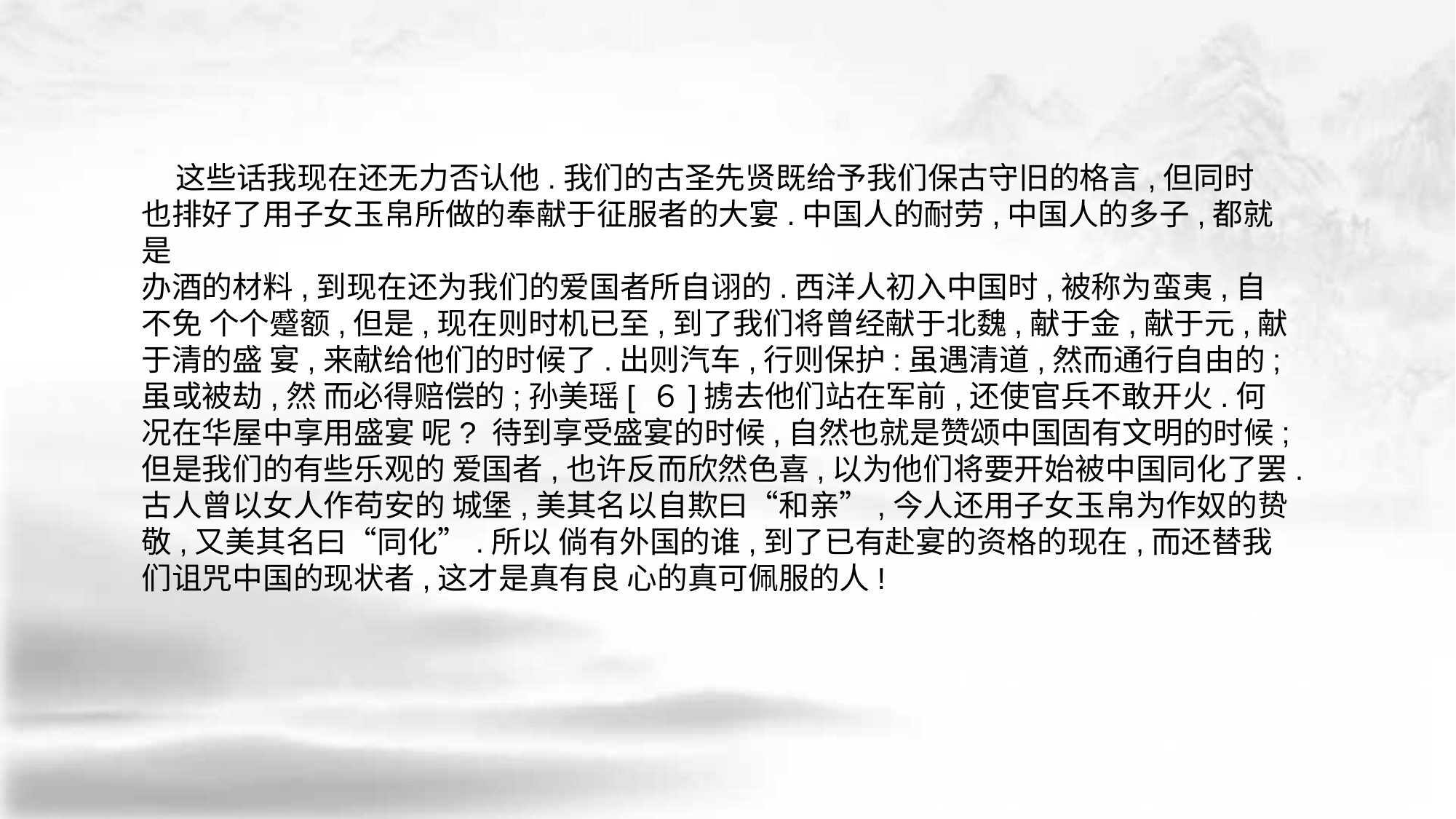

这些话我现在还无力否认他.我们的古圣先贤既给予我们保古守旧的格言,但同时 也排好了用子女玉帛所做的奉献于征服者的大宴.中国人的耐劳,中国人的多子,都就是
办酒的材料,到现在还为我们的爱国者所自诩的.西洋人初入中国时,被称为蛮夷,自不免 个个蹙额,但是,现在则时机已至,到了我们将曾经献于北魏,献于金,献于元,献于清的盛 宴,来献给他们的时候了.出则汽车,行则保护:虽遇清道,然而通行自由的;虽或被劫,然 而必得赔偿的;孙美瑶[ ６]掳去他们站在军前,还使官兵不敢开火.何况在华屋中享用盛宴 呢? 待到享受盛宴的时候,自然也就是赞颂中国固有文明的时候;但是我们的有些乐观的 爱国者,也许反而欣然色喜,以为他们将要开始被中国同化了罢.古人曾以女人作苟安的 城堡,美其名以自欺曰“和亲”,今人还用子女玉帛为作奴的贽敬,又美其名曰“同化”.所以 倘有外国的谁,到了已有赴宴的资格的现在,而还替我们诅咒中国的现状者,这才是真有良 心的真可佩服的人!